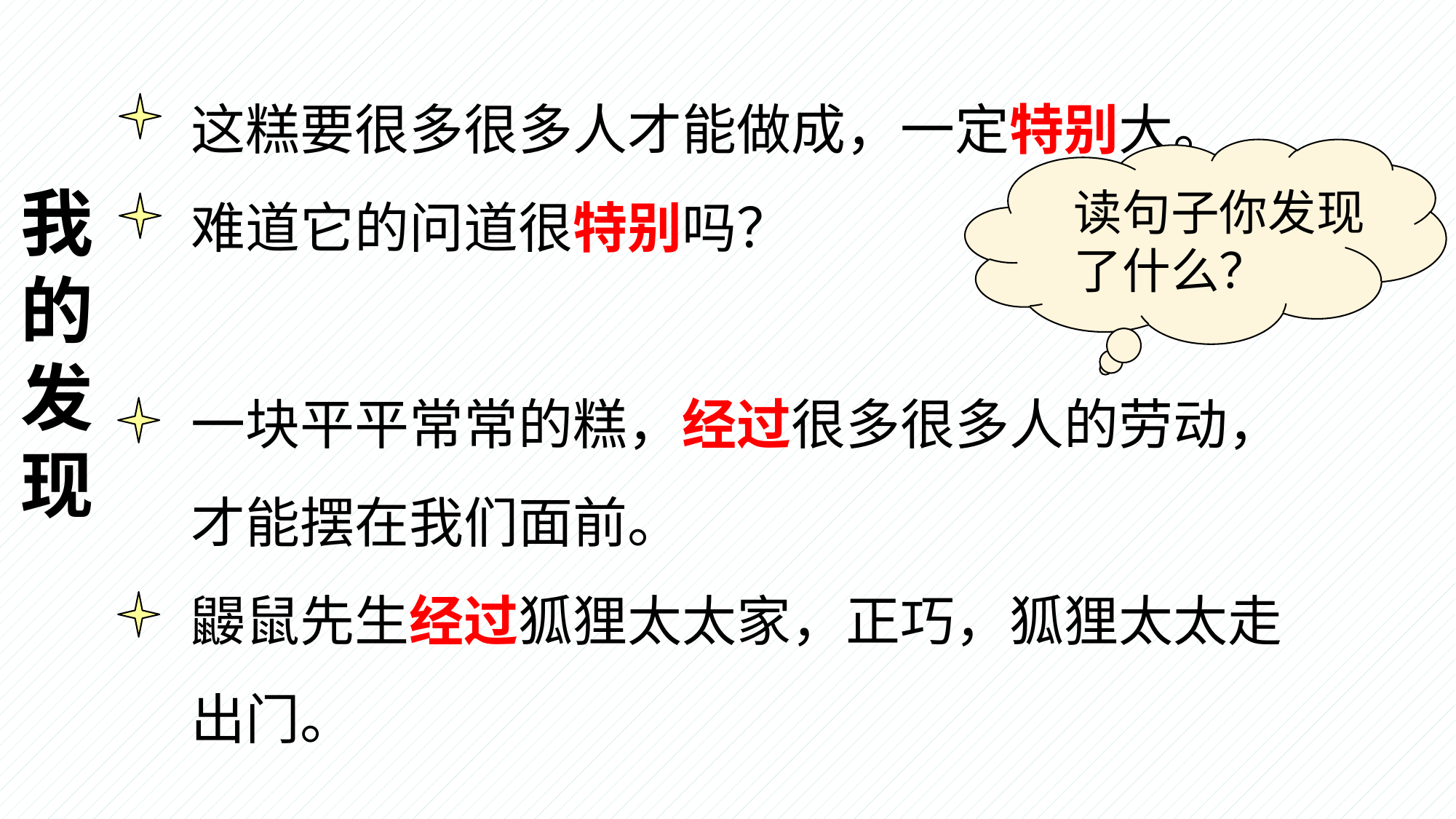

这糕要很多很多人才能做成，一定特别大。
难道它的问道很特别吗？

一块平平常常的糕，经过很多很多人的劳动，才能摆在我们面前。
鼹鼠先生经过狐狸太太家，正巧，狐狸太太走出门。

读句子你发现了什么？
我
的
发
现